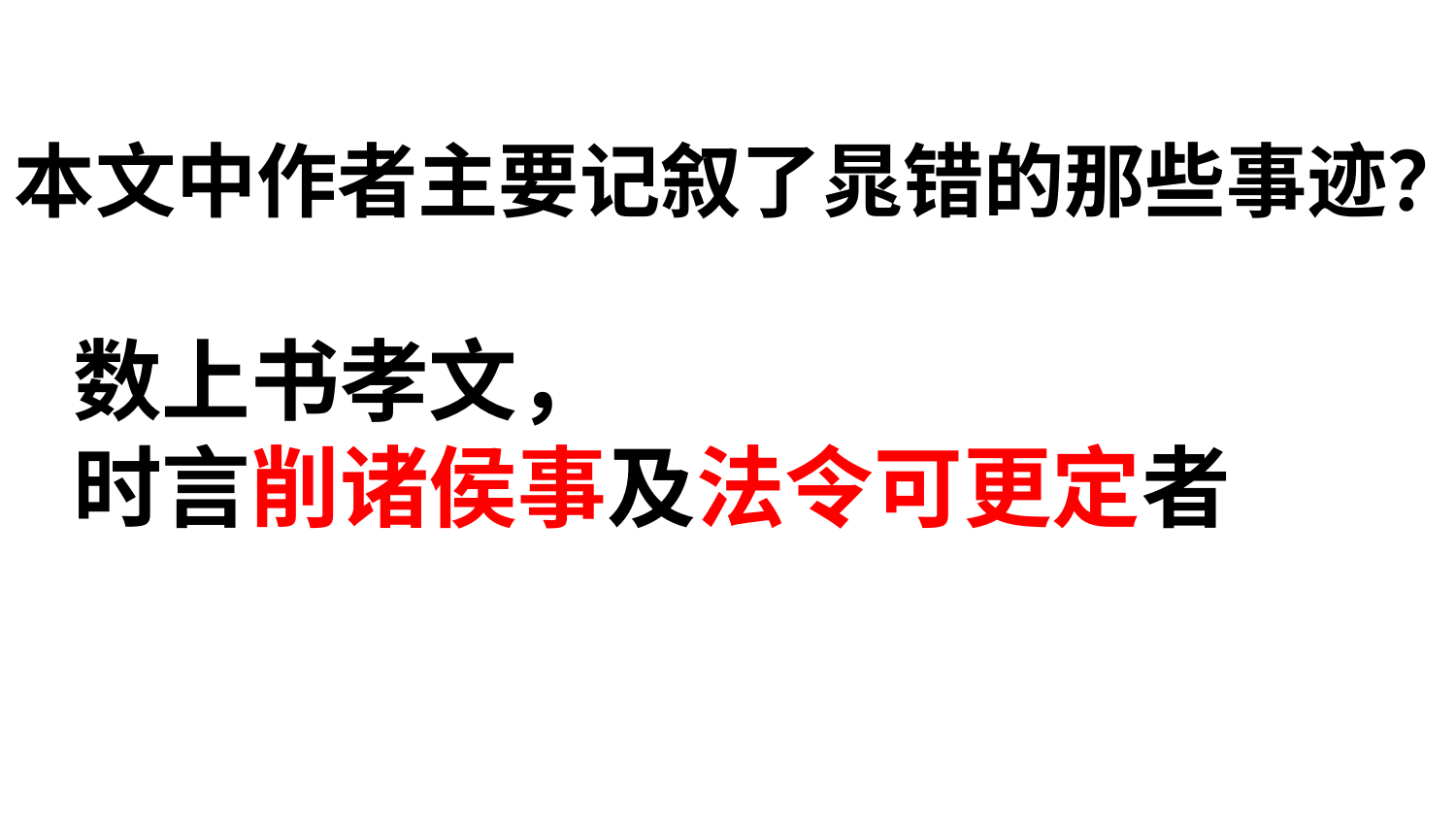

本文中作者主要记叙了晁错的那些事迹？
数上书孝文，
时言削诸侯事及法令可更定者